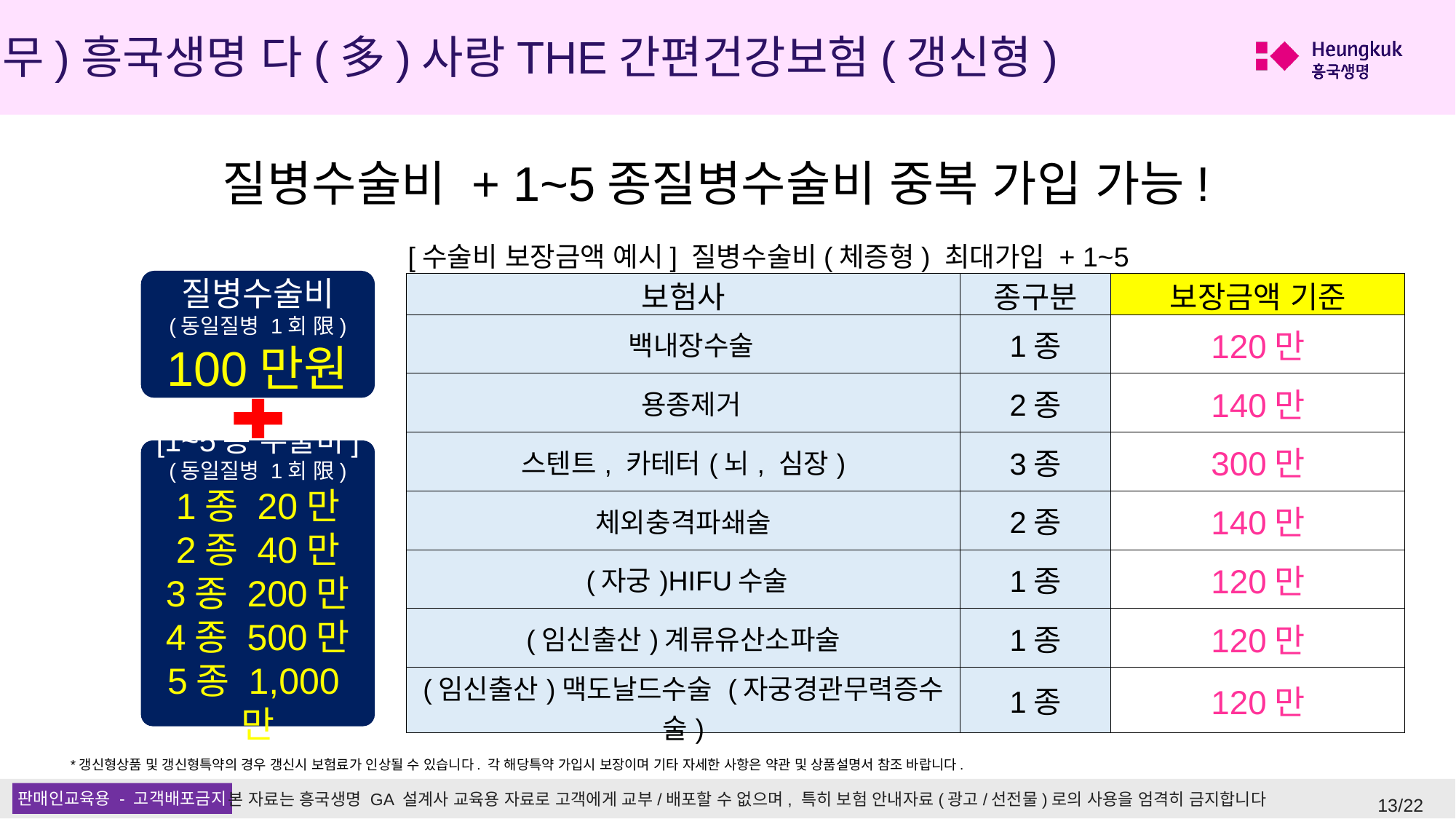

(무)흥국생명 다(多)사랑THE간편건강보험(갱신형)
질병수술비 + 1~5종질병수술비 중복 가입 가능!
[수술비 보장금액 예시] 질병수술비(체증형) 최대가입 + 1~5종질병수술최대 가입시
질병수술비
(동일질병 1회 限)
100만원
| 보험사 | 종구분 | 보장금액 기준 |
| --- | --- | --- |
| 백내장수술 | 1종 | 120만 |
| 용종제거 | 2종 | 140만 |
| 스텐트, 카테터(뇌, 심장) | 3종 | 300만 |
| 체외충격파쇄술 | 2종 | 140만 |
| (자궁)HIFU수술 | 1종 | 120만 |
| (임신출산)계류유산소파술 | 1종 | 120만 |
| (임신출산)맥도날드수술 (자궁경관무력증수술) | 1종 | 120만 |

[1~5종 수술비]
(동일질병 1회 限)
1종 20만
2종 40만
3종 200만
4종 500만
5종 1,000만
*갱신형상품 및 갱신형특약의 경우 갱신시 보험료가 인상될 수 있습니다. 각 해당특약 가입시 보장이며 기타 자세한 사항은 약관 및 상품설명서 참조 바랍니다.
13/22